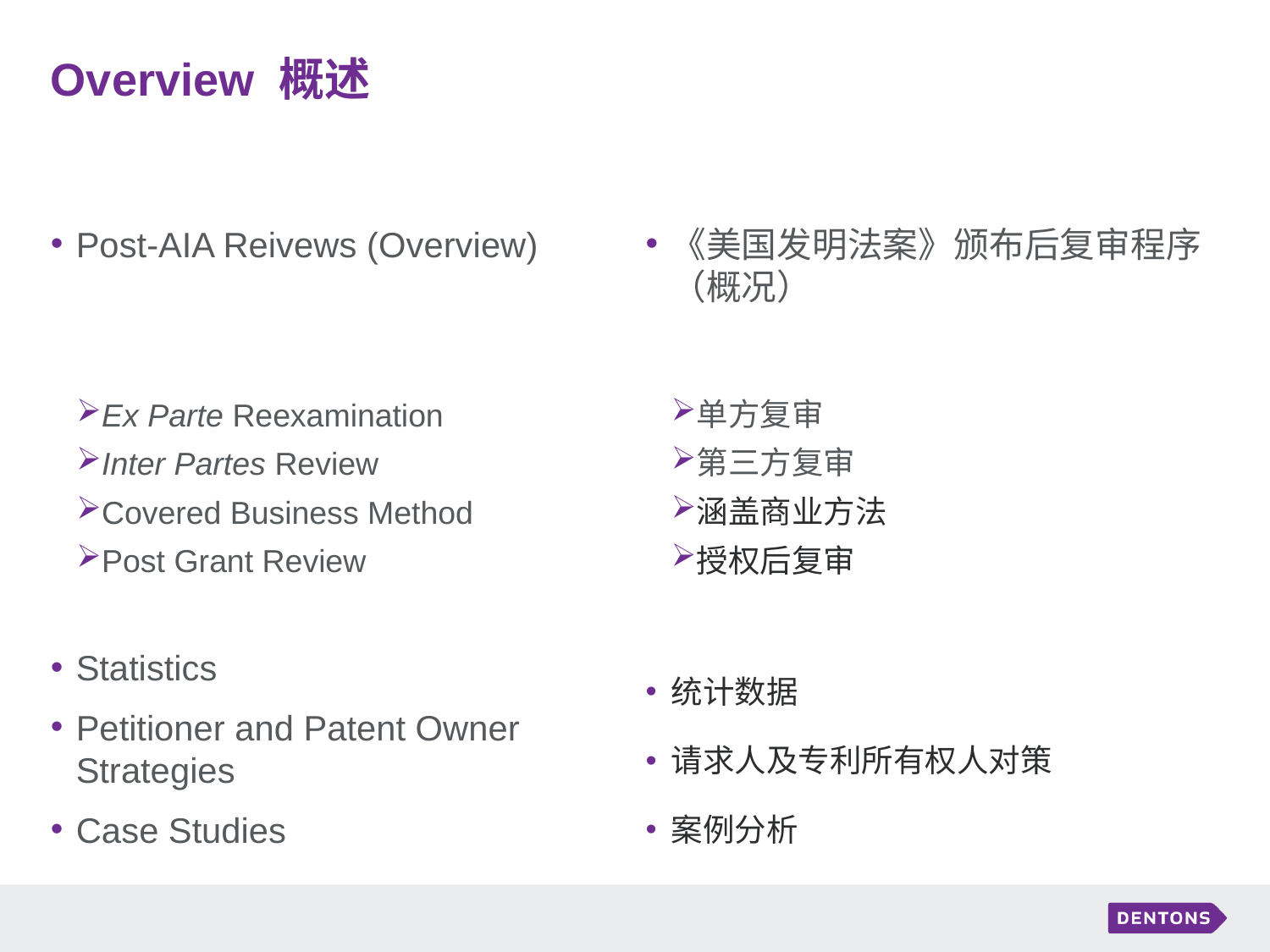

# Overview 概述
Post-AIA Reivews (Overview)

Ex Parte Reexamination
Inter Partes Review
Covered Business Method
Post Grant Review

Statistics
Petitioner and Patent Owner Strategies
Case Studies

《美国发明法案》颁布后复审程序（概况）

单方复审
第三方复审
涵盖商业方法
授权后复审

统计数据
请求人及专利所有权人对策
案例分析